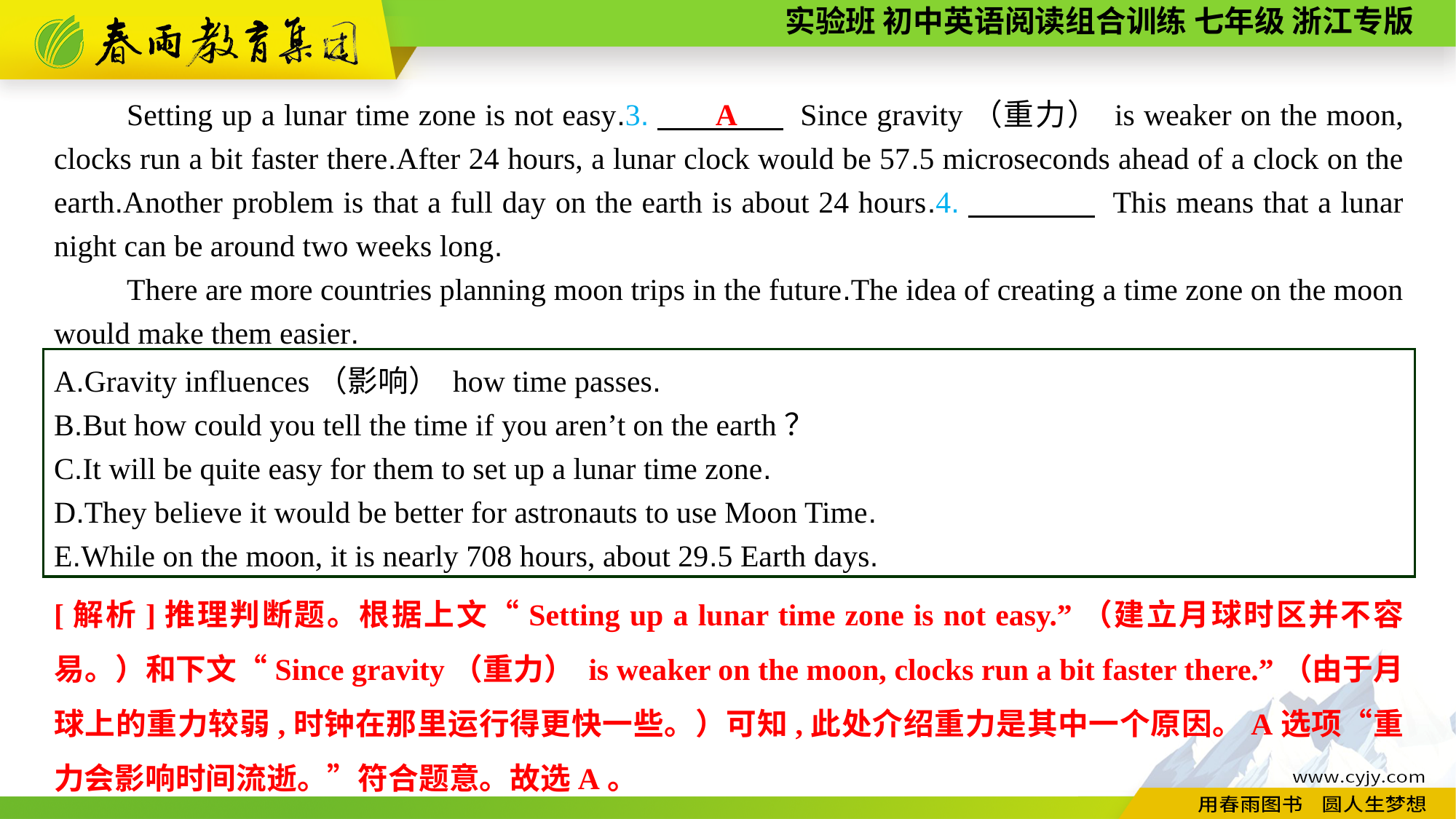

Setting up a lunar time zone is not easy.3.　　　　 Since gravity（重力） is weaker on the moon, clocks run a bit faster there.After 24 hours, a lunar clock would be 57.5 microseconds ahead of a clock on the earth.Another problem is that a full day on the earth is about 24 hours.4.　　　　 This means that a lunar night can be around two weeks long.
There are more countries planning moon trips in the future.The idea of creating a time zone on the moon would make them easier.
A
A.Gravity influences（影响） how time passes.
B.But how could you tell the time if you aren’t on the earth？
C.It will be quite easy for them to set up a lunar time zone.
D.They believe it would be better for astronauts to use Moon Time.
E.While on the moon, it is nearly 708 hours, about 29.5 Earth days.

[解析]推理判断题。根据上文“Setting up a lunar time zone is not easy.”（建立月球时区并不容易。）和下文“Since gravity（重力） is weaker on the moon, clocks run a bit faster there.”（由于月球上的重力较弱,时钟在那里运行得更快一些。）可知,此处介绍重力是其中一个原因。A选项“重力会影响时间流逝。”符合题意。故选A。